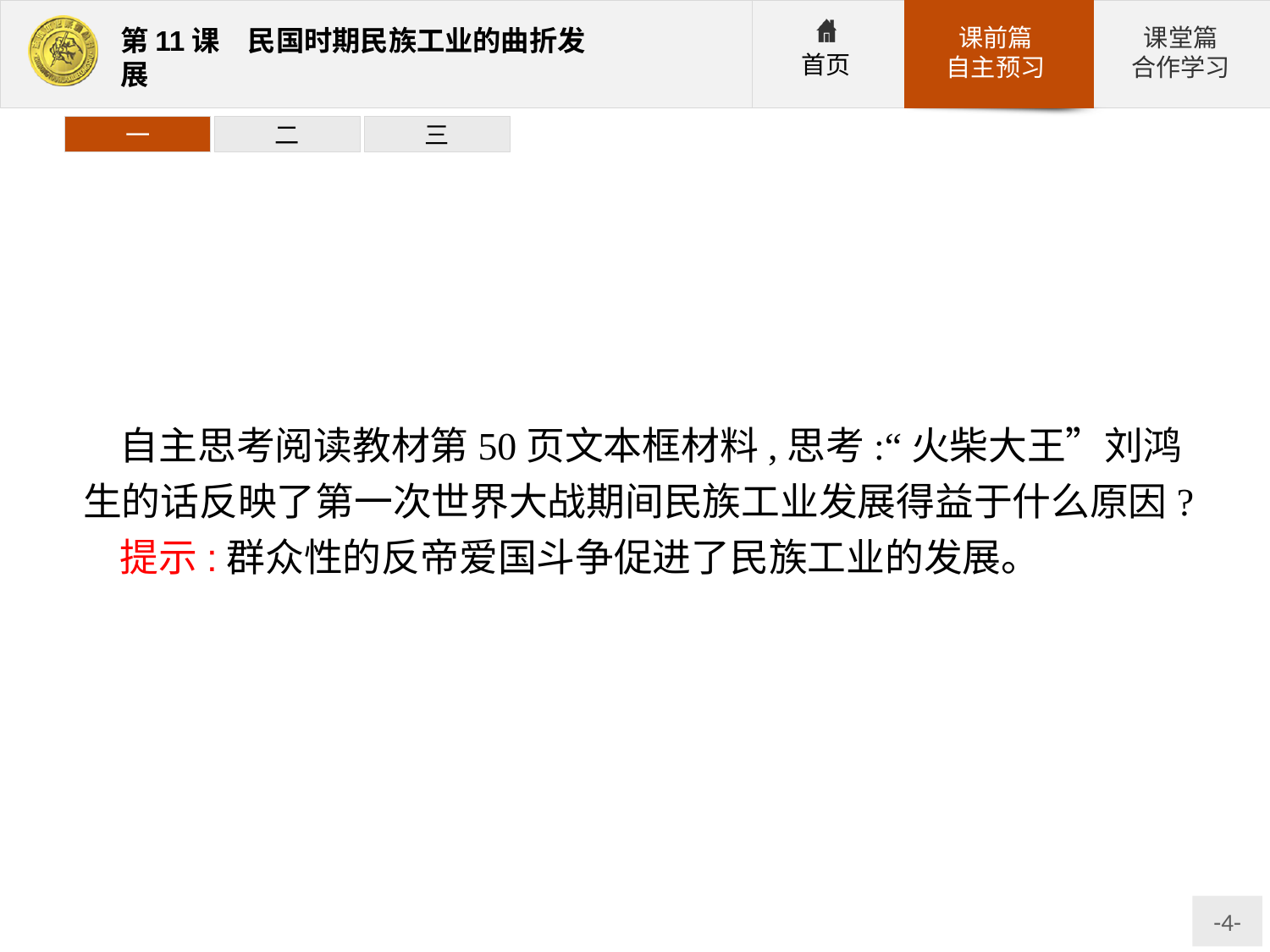

一
二
三
自主思考阅读教材第50页文本框材料,思考:“火柴大王”刘鸿生的话反映了第一次世界大战期间民族工业发展得益于什么原因?
提示:群众性的反帝爱国斗争促进了民族工业的发展。